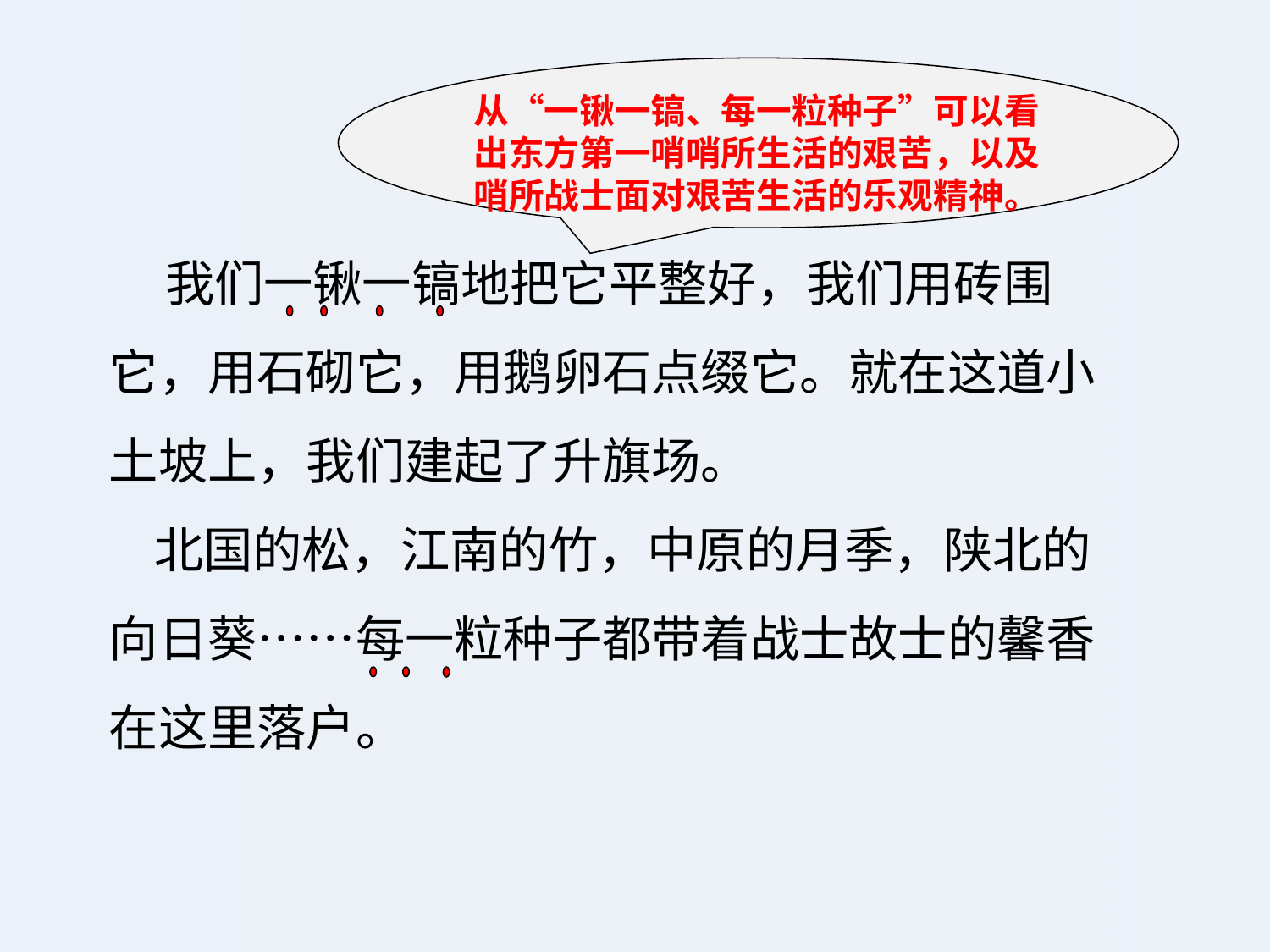

从“一锹一镐、每一粒种子”可以看出东方第一哨哨所生活的艰苦，以及哨所战士面对艰苦生活的乐观精神。
    我们一锹一镐地把它平整好，我们用砖围它，用石砌它，用鹅卵石点缀它。就在这道小土坡上，我们建起了升旗场。
   北国的松，江南的竹，中原的月季，陕北的向日葵……每一粒种子都带着战士故士的馨香在这里落户。